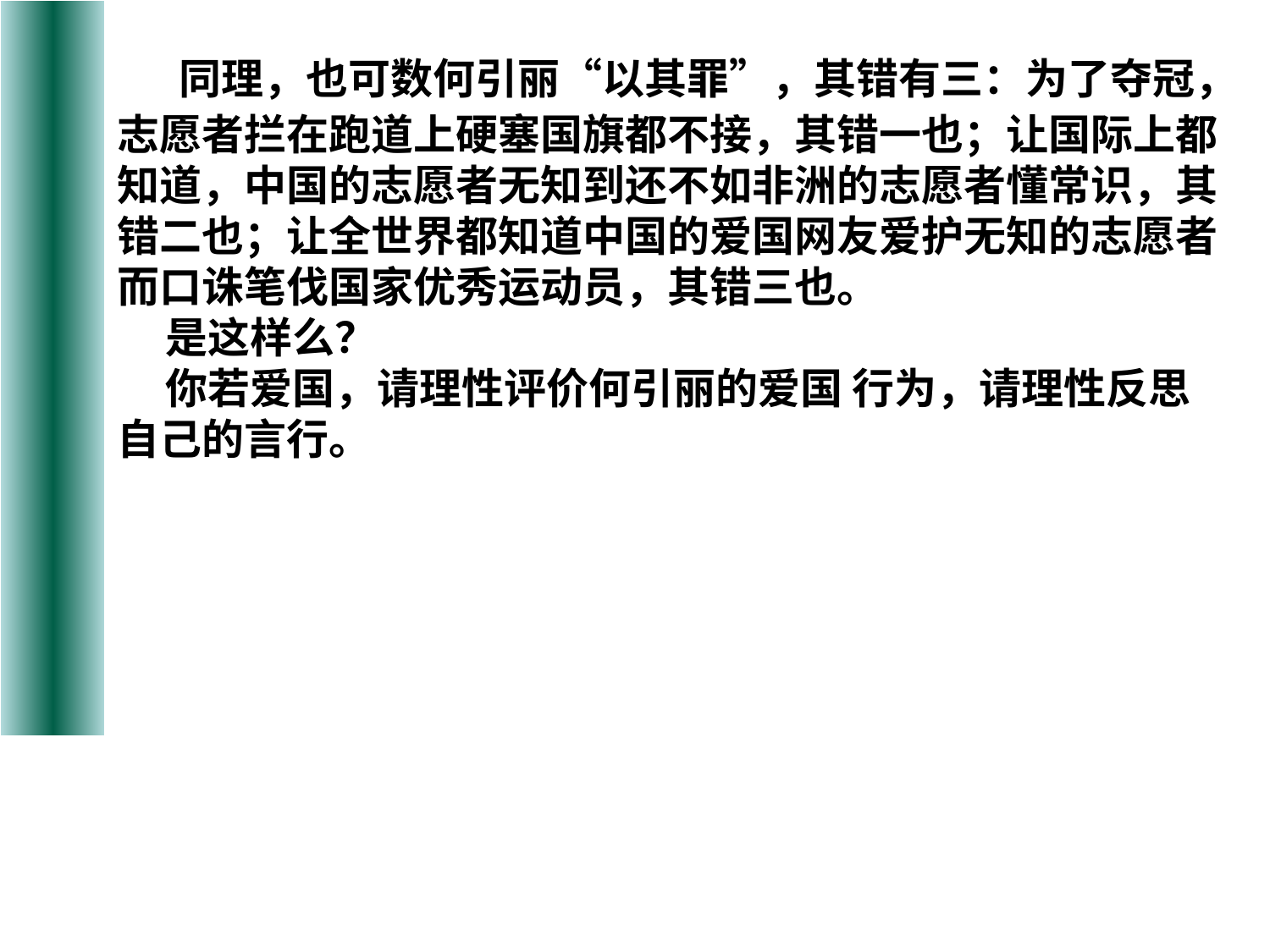

同理，也可数何引丽“以其罪”，其错有三：为了夺冠，志愿者拦在跑道上硬塞国旗都不接，其错一也；让国际上都知道，中国的志愿者无知到还不如非洲的志愿者懂常识，其错二也；让全世界都知道中国的爱国网友爱护无知的志愿者而口诛笔伐国家优秀运动员，其错三也。
    是这样么？
    你若爱国，请理性评价何引丽的爱国 行为，请理性反思自己的言行。